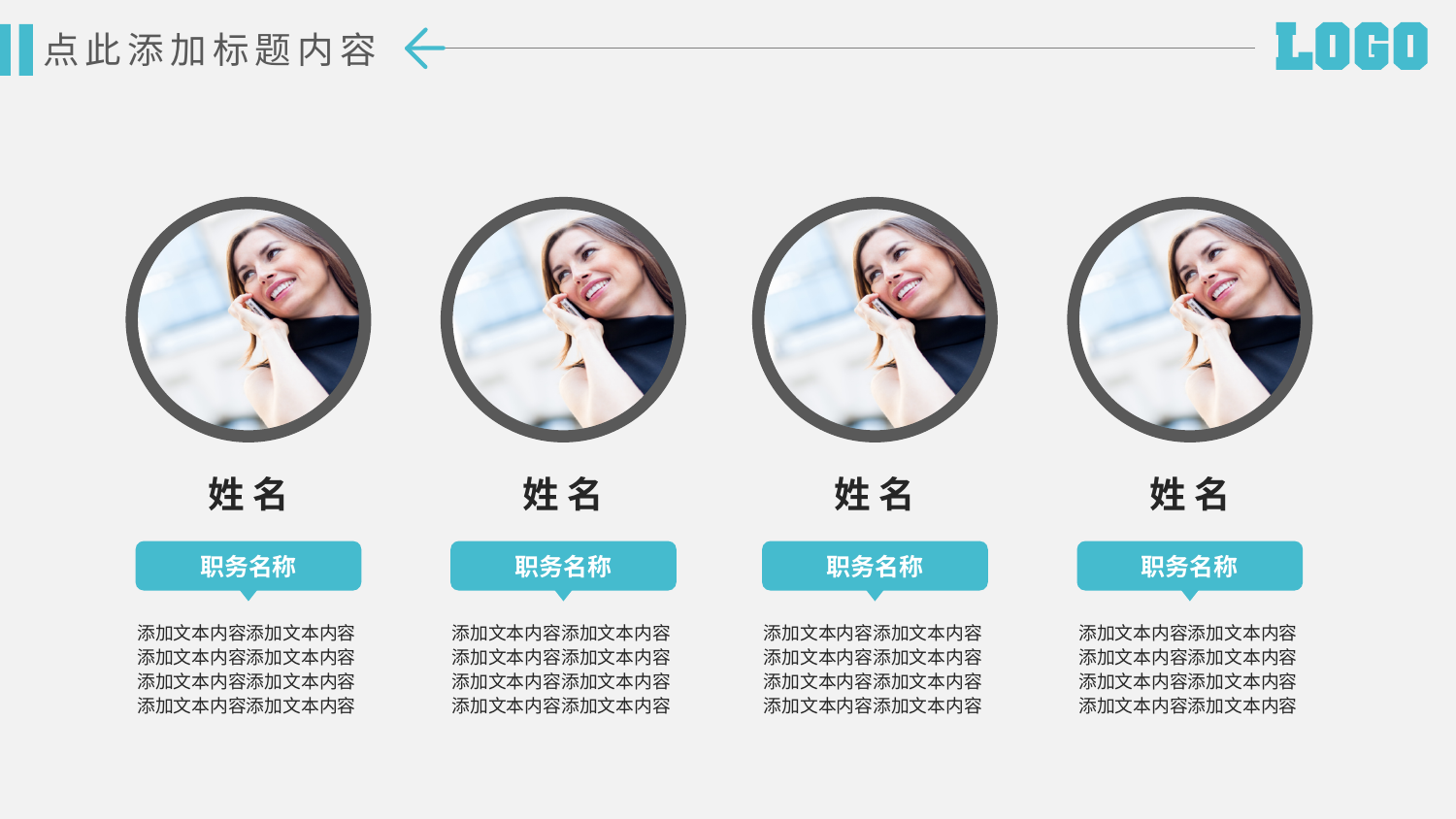

点此添加标题内容

姓 名
姓 名
姓 名
姓 名

职务名称

职务名称

职务名称

职务名称

添加文本内容添加文本内容
添加文本内容添加文本内容
添加文本内容添加文本内容
添加文本内容添加文本内容
添加文本内容添加文本内容
添加文本内容添加文本内容
添加文本内容添加文本内容
添加文本内容添加文本内容
添加文本内容添加文本内容
添加文本内容添加文本内容
添加文本内容添加文本内容
添加文本内容添加文本内容
添加文本内容添加文本内容
添加文本内容添加文本内容
添加文本内容添加文本内容
添加文本内容添加文本内容